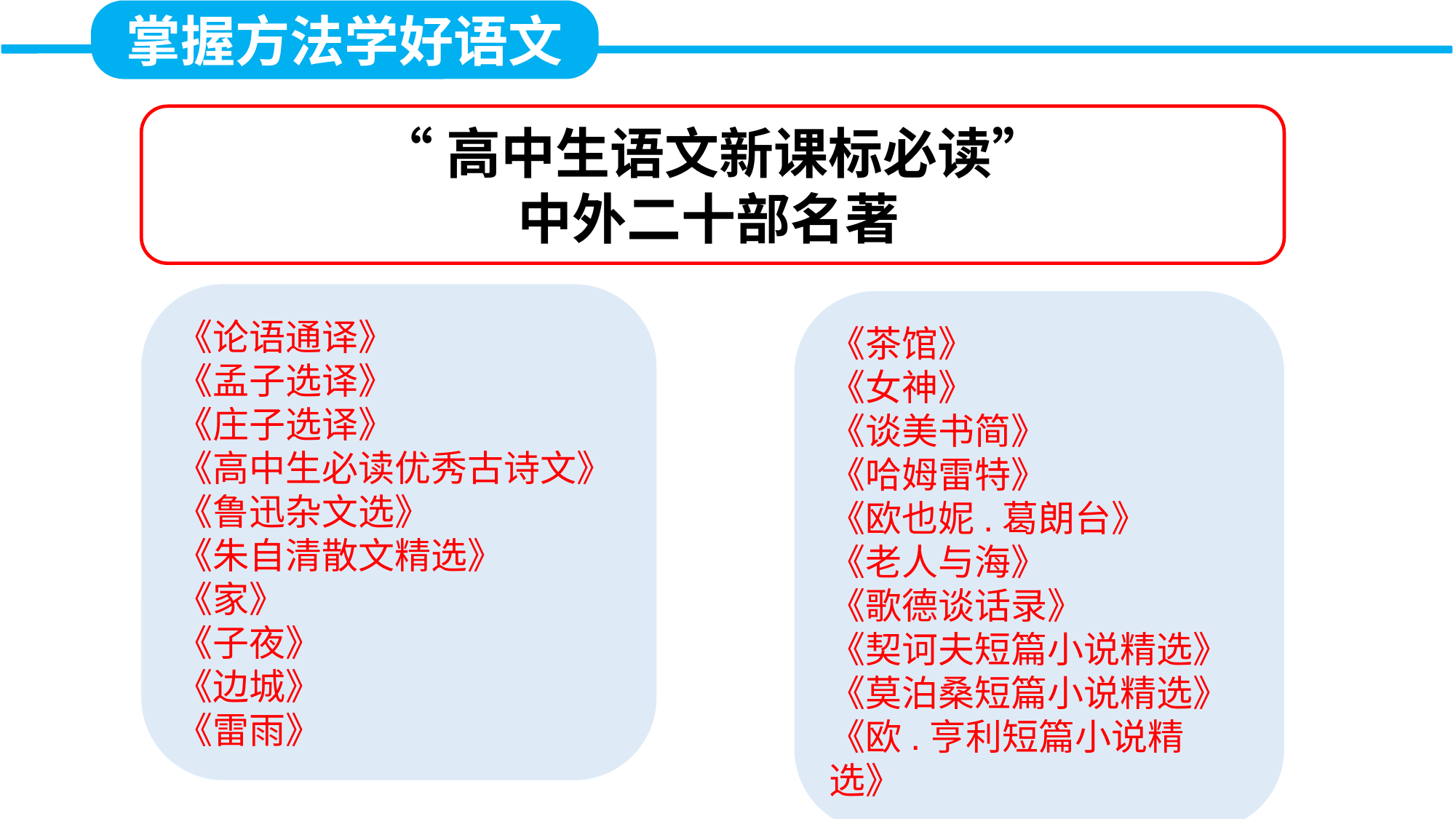

掌握方法学好语文

“高中生语文新课标必读”
中外二十部名著
《论语通译》
《孟子选译》
《庄子选译》
《高中生必读优秀古诗文》
《鲁迅杂文选》
《朱自清散文精选》
《家》
《子夜》
《边城》
《雷雨》
《茶馆》
《女神》
《谈美书简》
《哈姆雷特》
《欧也妮.葛朗台》
《老人与海》
《歌德谈话录》
《契诃夫短篇小说精选》
《莫泊桑短篇小说精选》
《欧.亨利短篇小说精选》